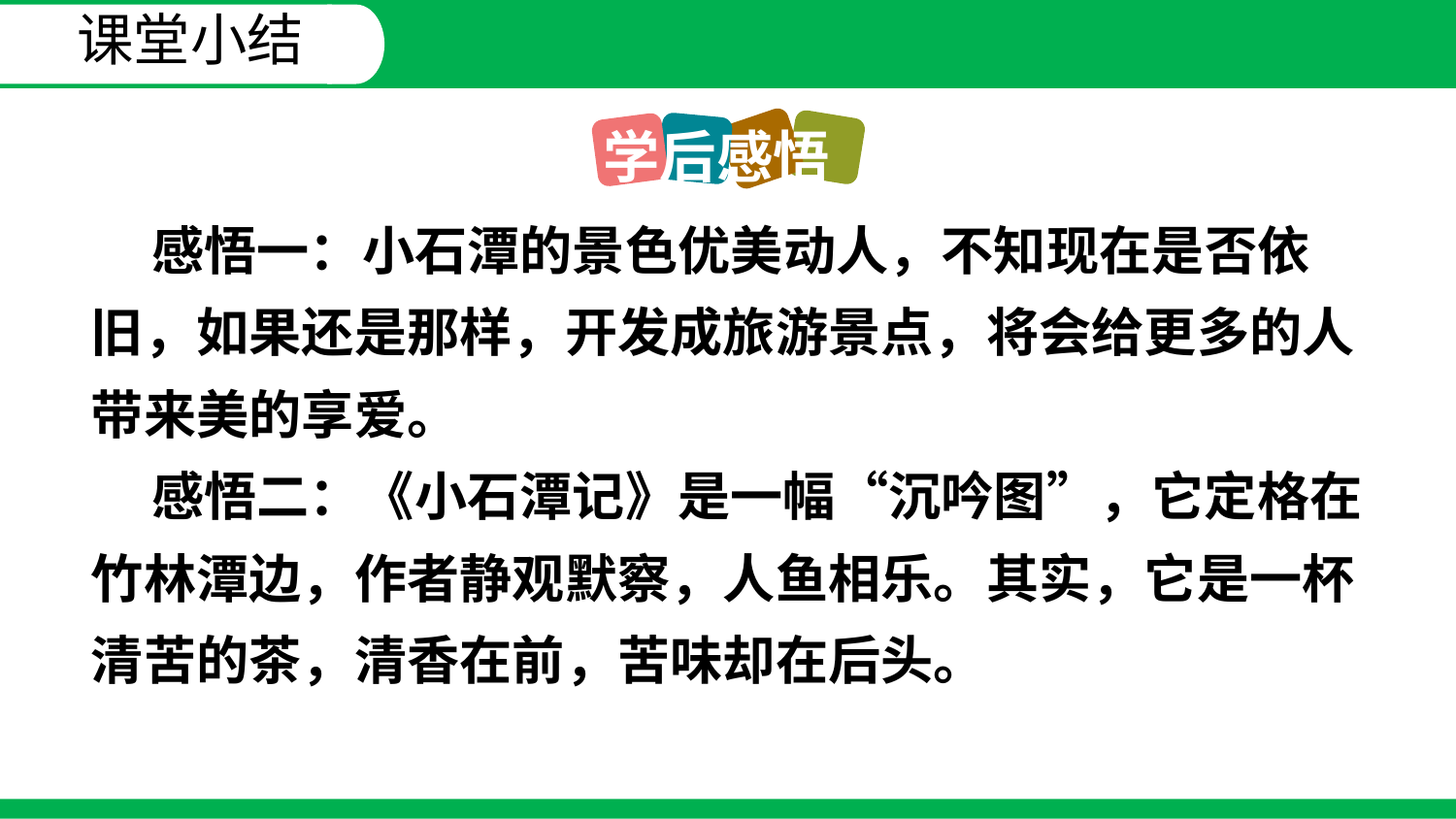

课堂小结
学后感悟

    感悟一：小石潭的景色优美动人，不知现在是否依旧，如果还是那样，开发成旅游景点，将会给更多的人带来美的享爱。
    感悟二：《小石潭记》是一幅“沉吟图”，它定格在竹林潭边，作者静观默察，人鱼相乐。其实，它是一杯清苦的茶，清香在前，苦味却在后头。